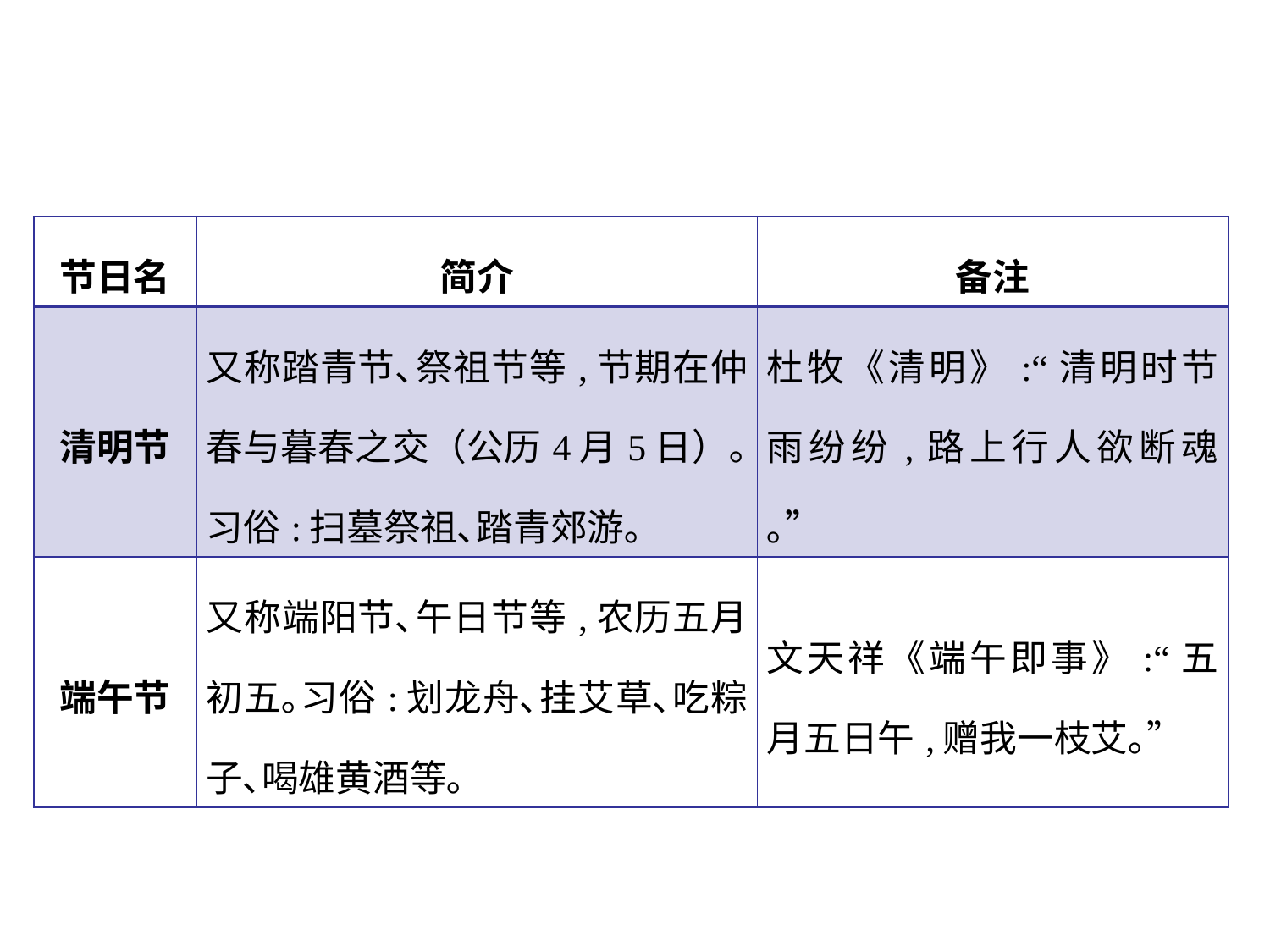

| 节日名 | 简介 | 备注 |
| --- | --- | --- |
| 清明节 | 又称踏青节､祭祖节等,节期在仲春与暮春之交（公历4月5日）｡习俗:扫墓祭祖､踏青郊游｡ | 杜牧《清明》:“清明时节雨纷纷,路上行人欲断魂｡” |
| 端午节 | 又称端阳节､午日节等,农历五月初五｡习俗:划龙舟､挂艾草､吃粽子､喝雄黄酒等｡ | 文天祥《端午即事》:“五月五日午,赠我一枝艾｡” |